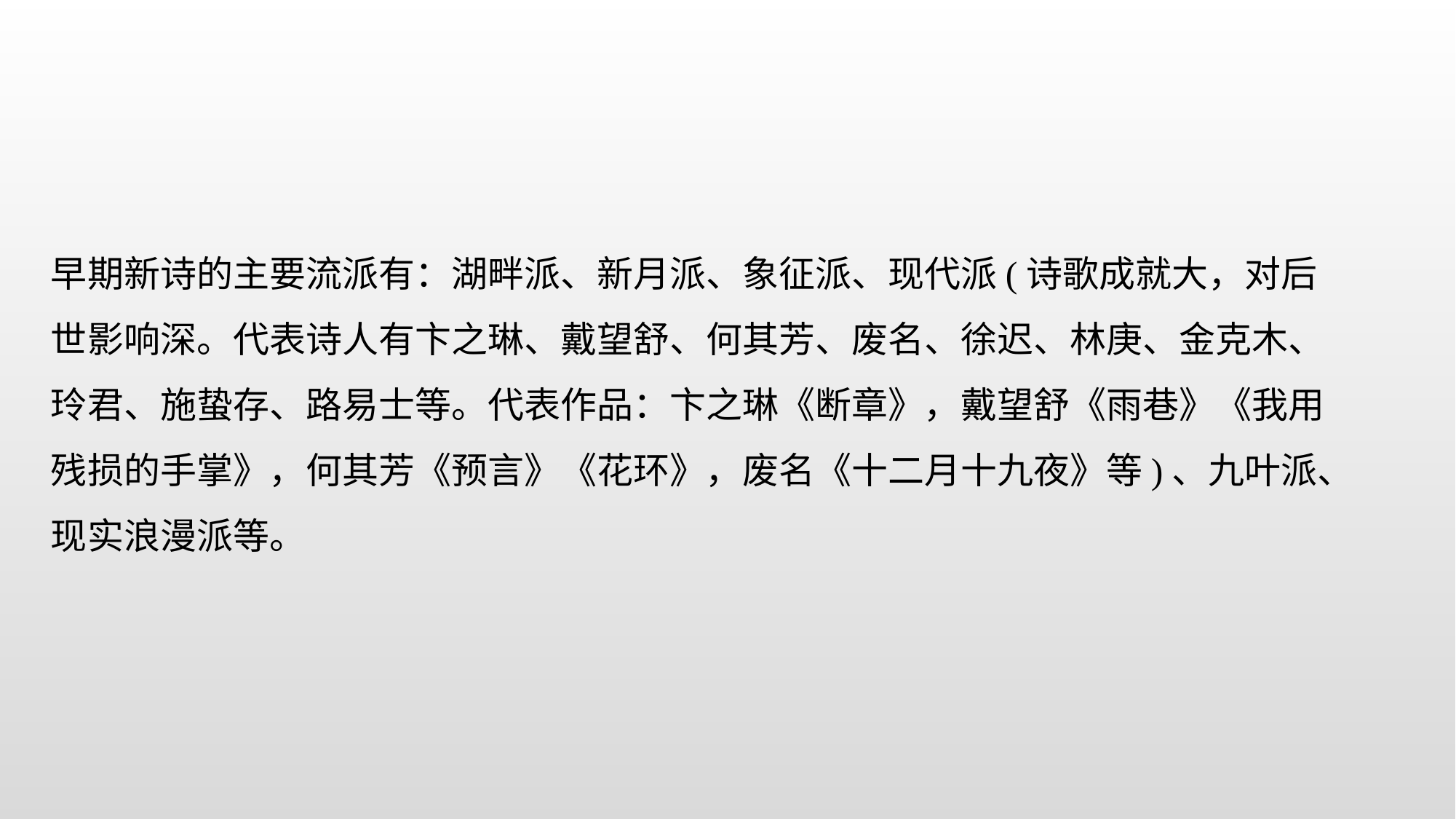

早期新诗的主要流派有：湖畔派、新月派、象征派、现代派(诗歌成就大，对后世影响深。代表诗人有卞之琳、戴望舒、何其芳、废名、徐迟、林庚、金克木、玲君、施蛰存、路易士等。代表作品：卞之琳《断章》，戴望舒《雨巷》《我用残损的手掌》，何其芳《预言》《花环》，废名《十二月十九夜》等)、九叶派、现实浪漫派等。